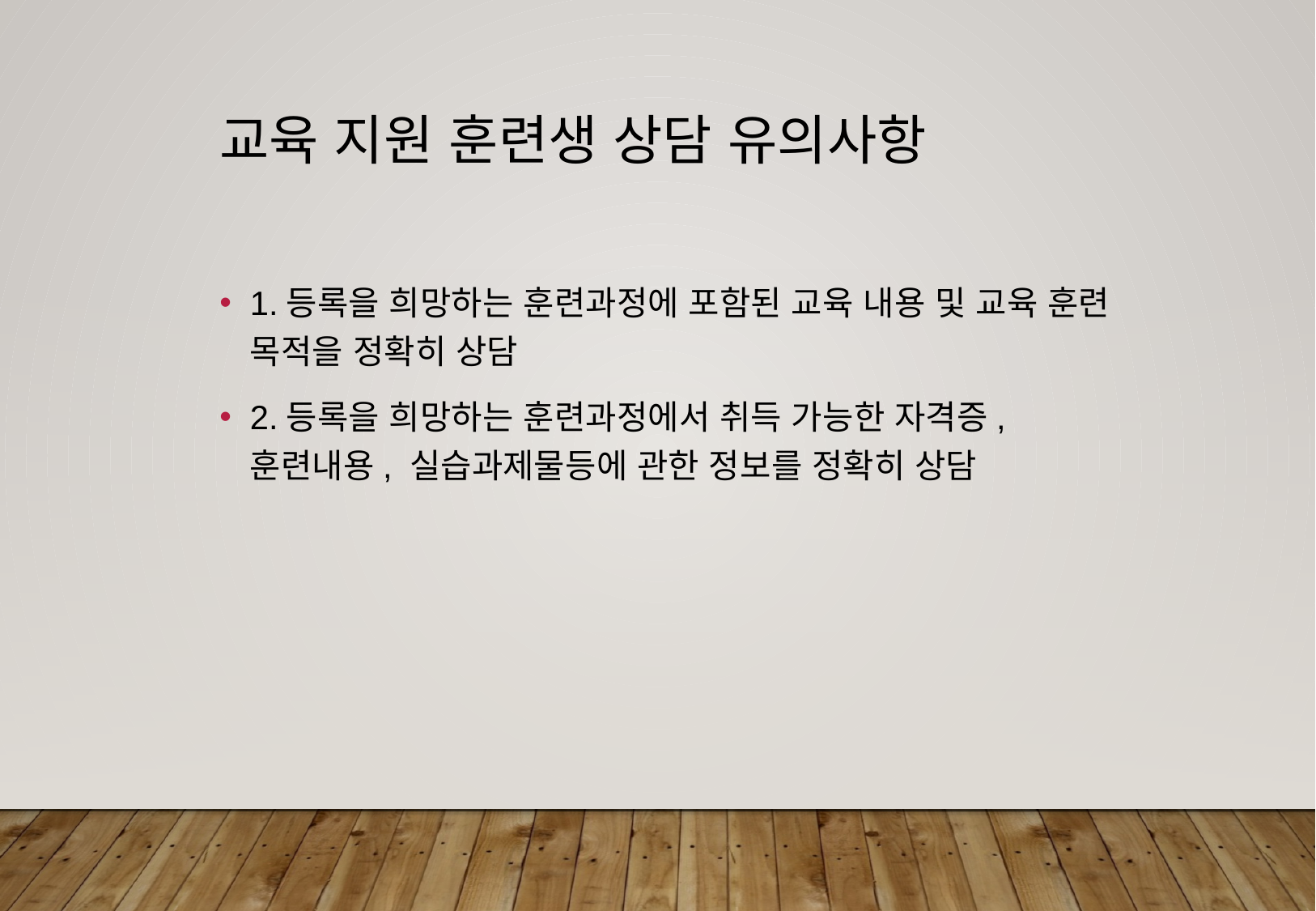

# 교육 지원 훈련생 상담 유의사항
1.등록을 희망하는 훈련과정에 포함된 교육 내용 및 교육 훈련 목적을 정확히 상담
2.등록을 희망하는 훈련과정에서 취득 가능한 자격증, 훈련내용, 실습과제물등에 관한 정보를 정확히 상담